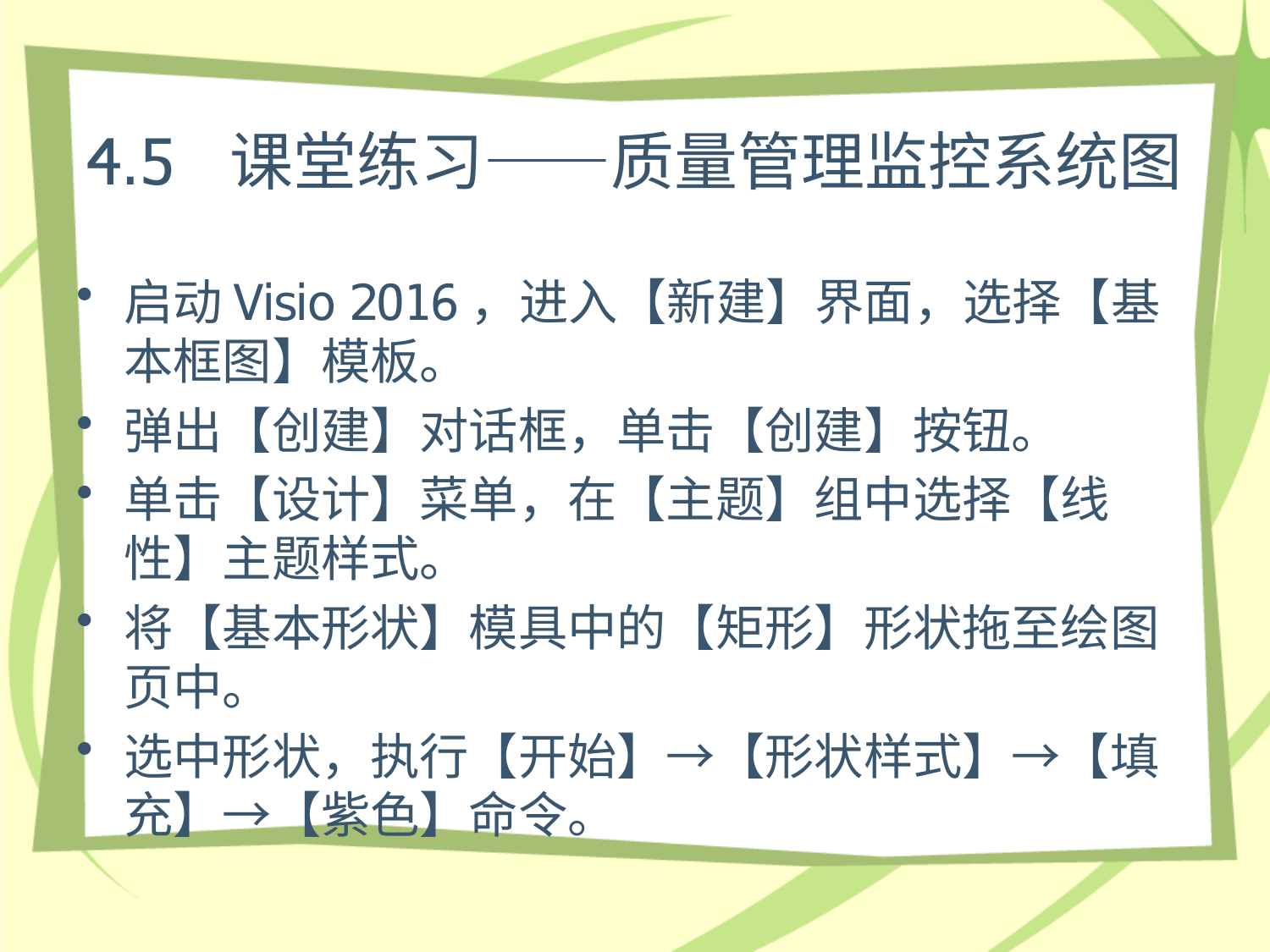

# 4.5  课堂练习——质量管理监控系统图
启动Visio 2016，进入【新建】界面，选择【基本框图】模板。
弹出【创建】对话框，单击【创建】按钮。
单击【设计】菜单，在【主题】组中选择【线性】主题样式。
将【基本形状】模具中的【矩形】形状拖至绘图页中。
选中形状，执行【开始】→【形状样式】→【填充】→【紫色】命令。